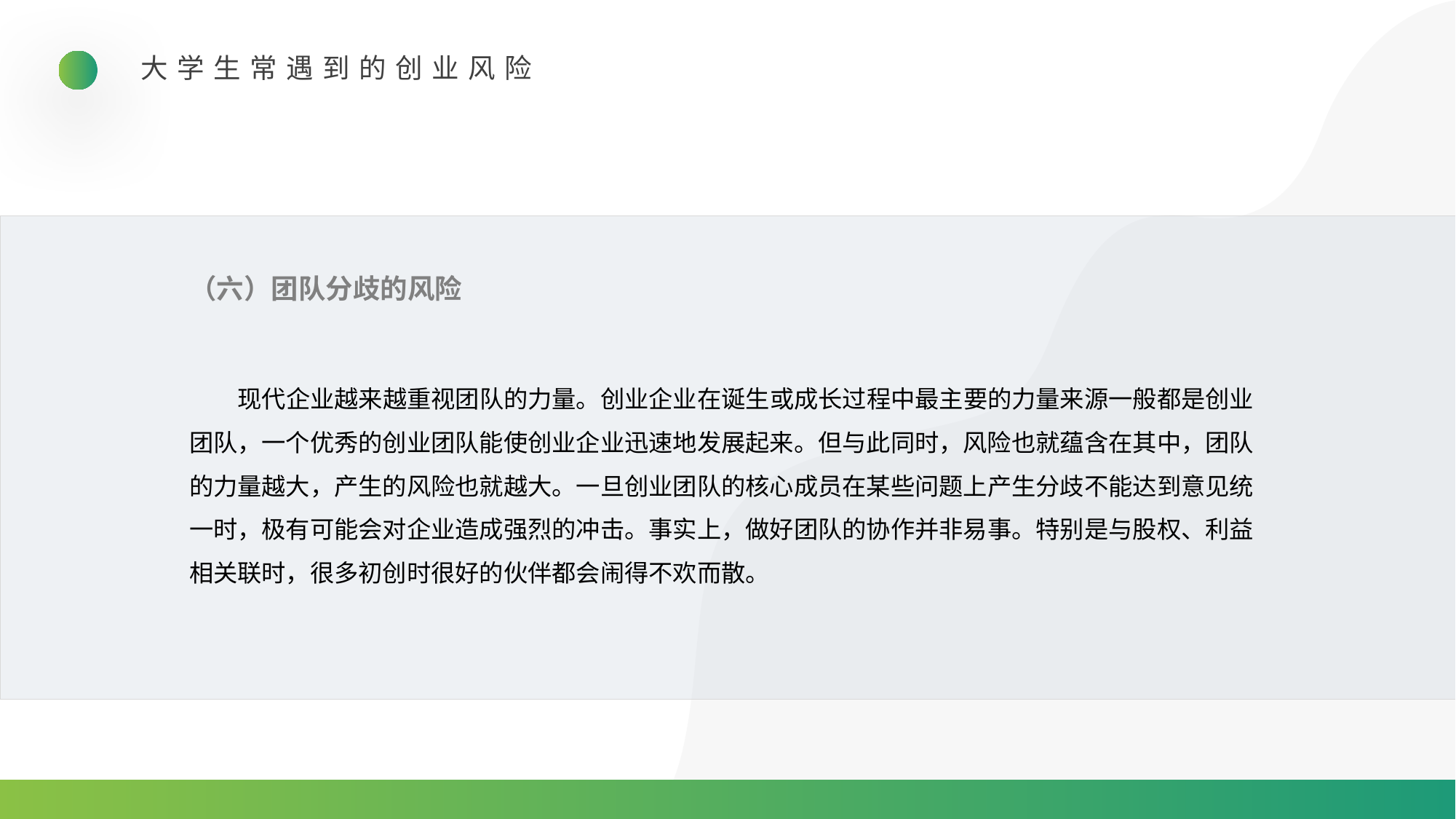

大学生常遇到的创业风险

（六）团队分歧的风险
现代企业越来越重视团队的力量。创业企业在诞生或成长过程中最主要的力量来源一般都是创业团队，一个优秀的创业团队能使创业企业迅速地发展起来。但与此同时，风险也就蕴含在其中，团队的力量越大，产生的风险也就越大。一旦创业团队的核心成员在某些问题上产生分歧不能达到意见统一时，极有可能会对企业造成强烈的冲击。事实上，做好团队的协作并非易事。特别是与股权、利益相关联时，很多初创时很好的伙伴都会闹得不欢而散。